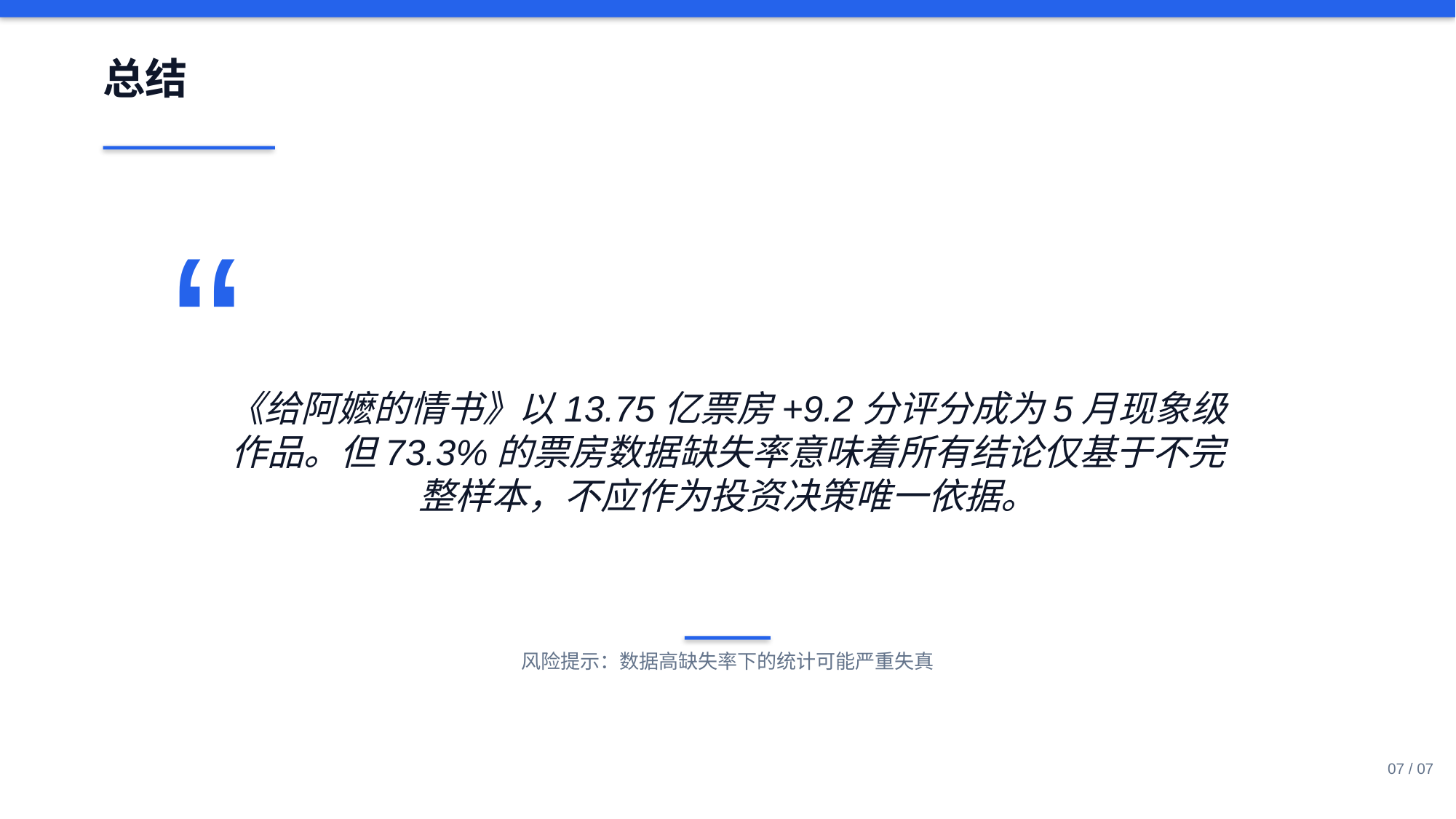

总结

“
《给阿嬷的情书》以13.75亿票房+9.2分评分成为5月现象级作品。但73.3%的票房数据缺失率意味着所有结论仅基于不完整样本，不应作为投资决策唯一依据。

风险提示：数据高缺失率下的统计可能严重失真
07 / 07